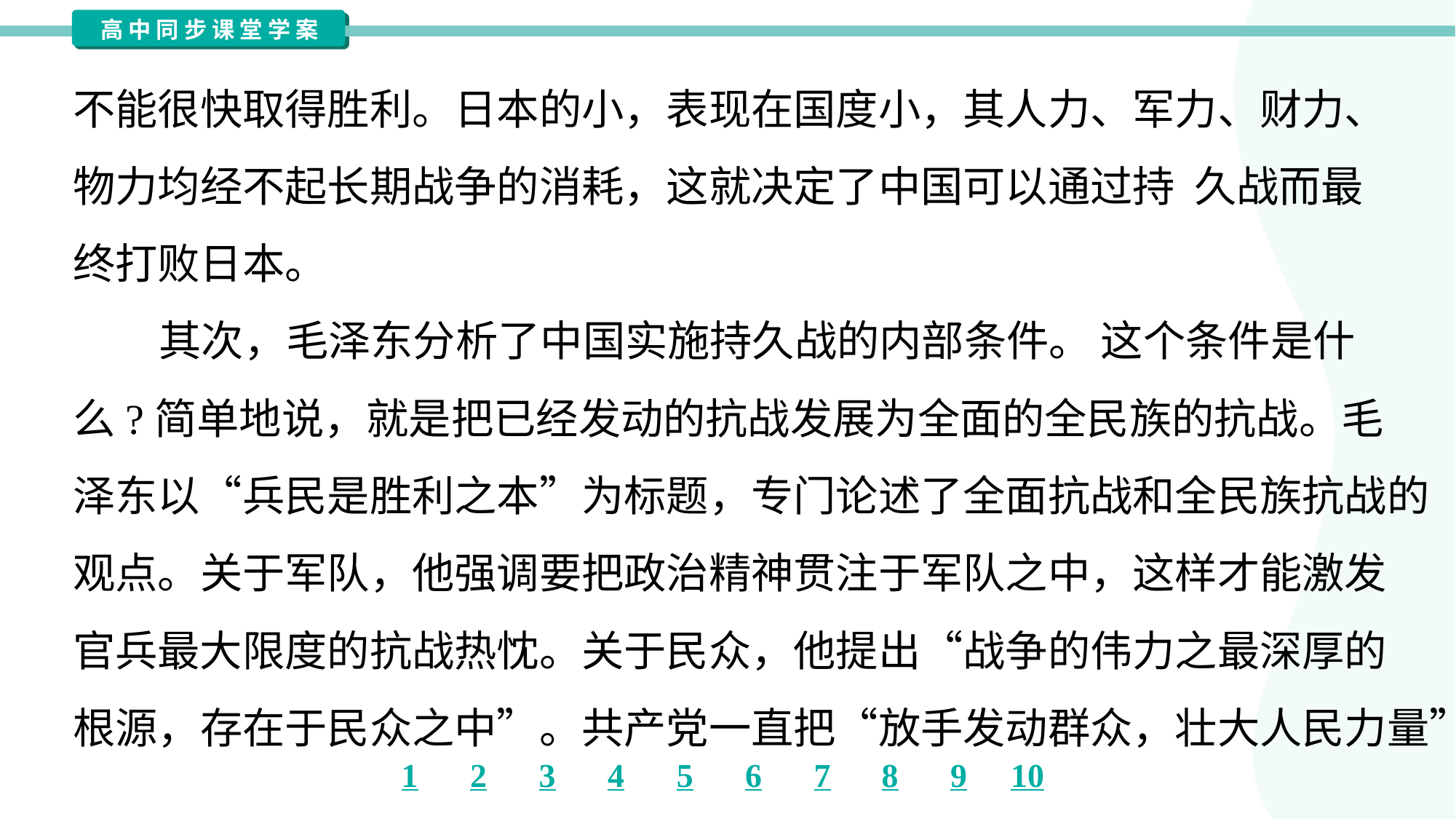

不能很快取得胜利。日本的小，表现在国度小，其人力、军力、财力、
物力均经不起长期战争的消耗，这就决定了中国可以通过持  久战而最
终打败日本。
        其次，毛泽东分析了中国实施持久战的内部条件。 这个条件是什
么?简单地说，就是把已经发动的抗战发展为全面的全民族的抗战。毛
泽东以“兵民是胜利之本”为标题，专门论述了全面抗战和全民族抗战的
观点。关于军队，他强调要把政治精神贯注于军队之中，这样才能激发
官兵最大限度的抗战热忱。关于民众，他提出“战争的伟力之最深厚的
根源，存在于民众之中”。共产党一直把“放手发动群众，壮大人民力量”